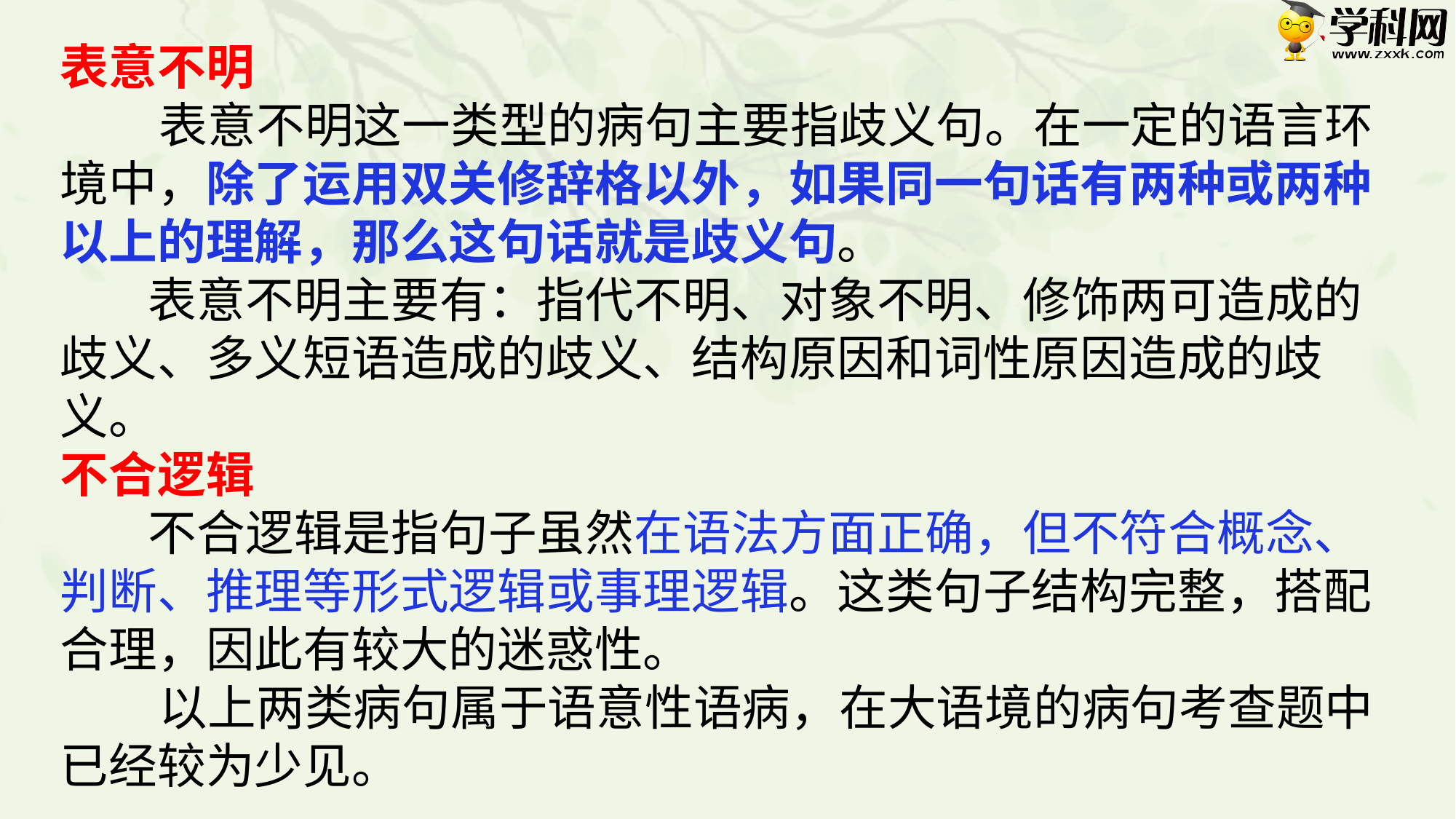

表意不明
        表意不明这一类型的病句主要指歧义句。在一定的语言环境中，除了运用双关修辞格以外，如果同一句话有两种或两种以上的理解，那么这句话就是歧义句。
       表意不明主要有：指代不明、对象不明、修饰两可造成的歧义、多义短语造成的歧义、结构原因和词性原因造成的歧义。
不合逻辑
       不合逻辑是指句子虽然在语法方面正确，但不符合概念、判断、推理等形式逻辑或事理逻辑。这类句子结构完整，搭配合理，因此有较大的迷惑性。
        以上两类病句属于语意性语病，在大语境的病句考查题中已经较为少见。